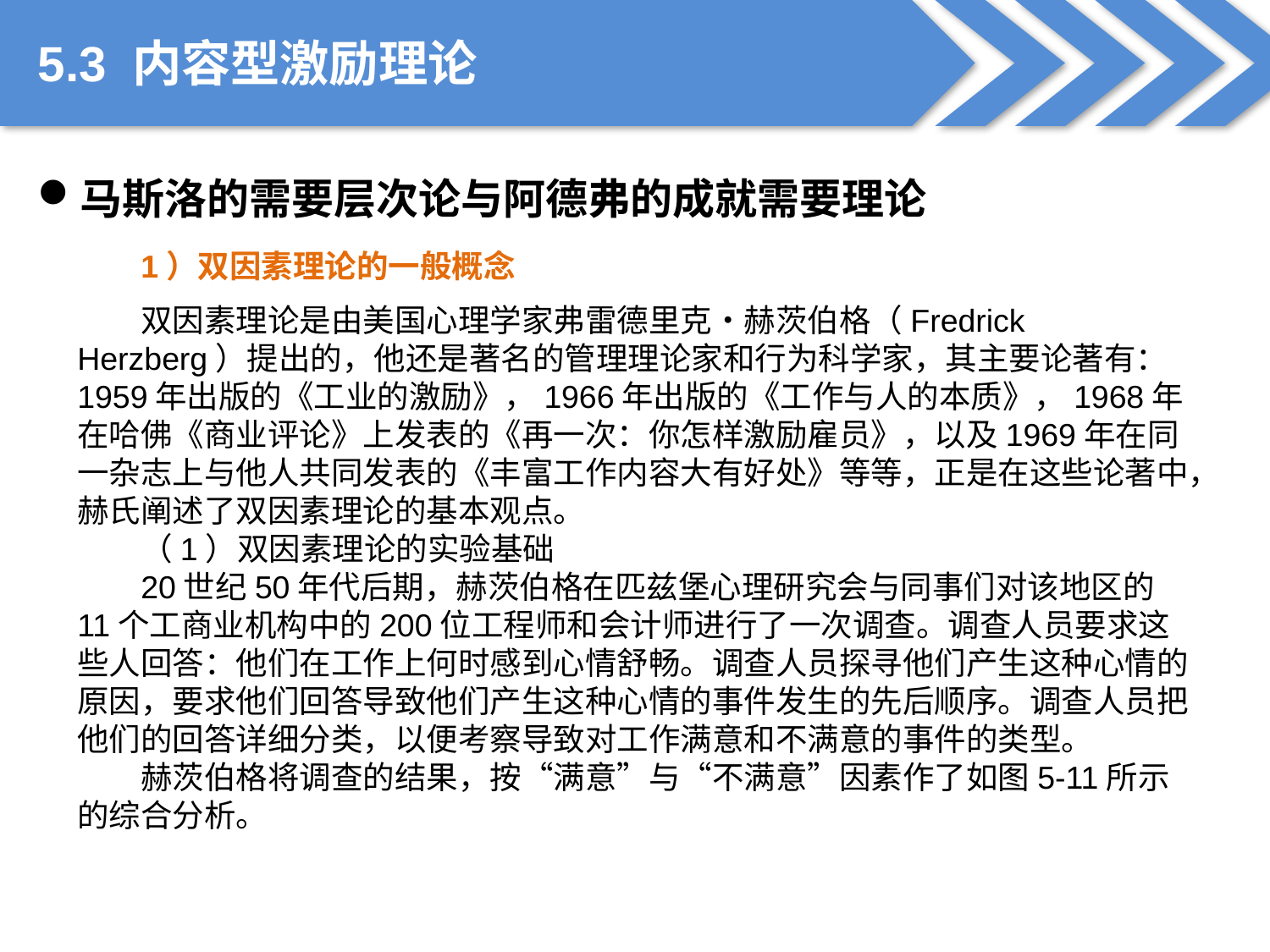

5.3 内容型激励理论
马斯洛的需要层次论与阿德弗的成就需要理论
1）双因素理论的一般概念
双因素理论是由美国心理学家弗雷德里克•赫茨伯格（Fredrick Herzberg）提出的，他还是著名的管理理论家和行为科学家，其主要论著有：1959年出版的《工业的激励》，1966年出版的《工作与人的本质》，1968年在哈佛《商业评论》上发表的《再一次：你怎样激励雇员》，以及1969年在同一杂志上与他人共同发表的《丰富工作内容大有好处》等等，正是在这些论著中，赫氏阐述了双因素理论的基本观点。
（1）双因素理论的实验基础
20世纪50年代后期，赫茨伯格在匹兹堡心理研究会与同事们对该地区的11个工商业机构中的200位工程师和会计师进行了一次调查。调查人员要求这些人回答：他们在工作上何时感到心情舒畅。调查人员探寻他们产生这种心情的原因，要求他们回答导致他们产生这种心情的事件发生的先后顺序。调查人员把他们的回答详细分类，以便考察导致对工作满意和不满意的事件的类型。
赫茨伯格将调查的结果，按“满意”与“不满意”因素作了如图5-11所示的综合分析。